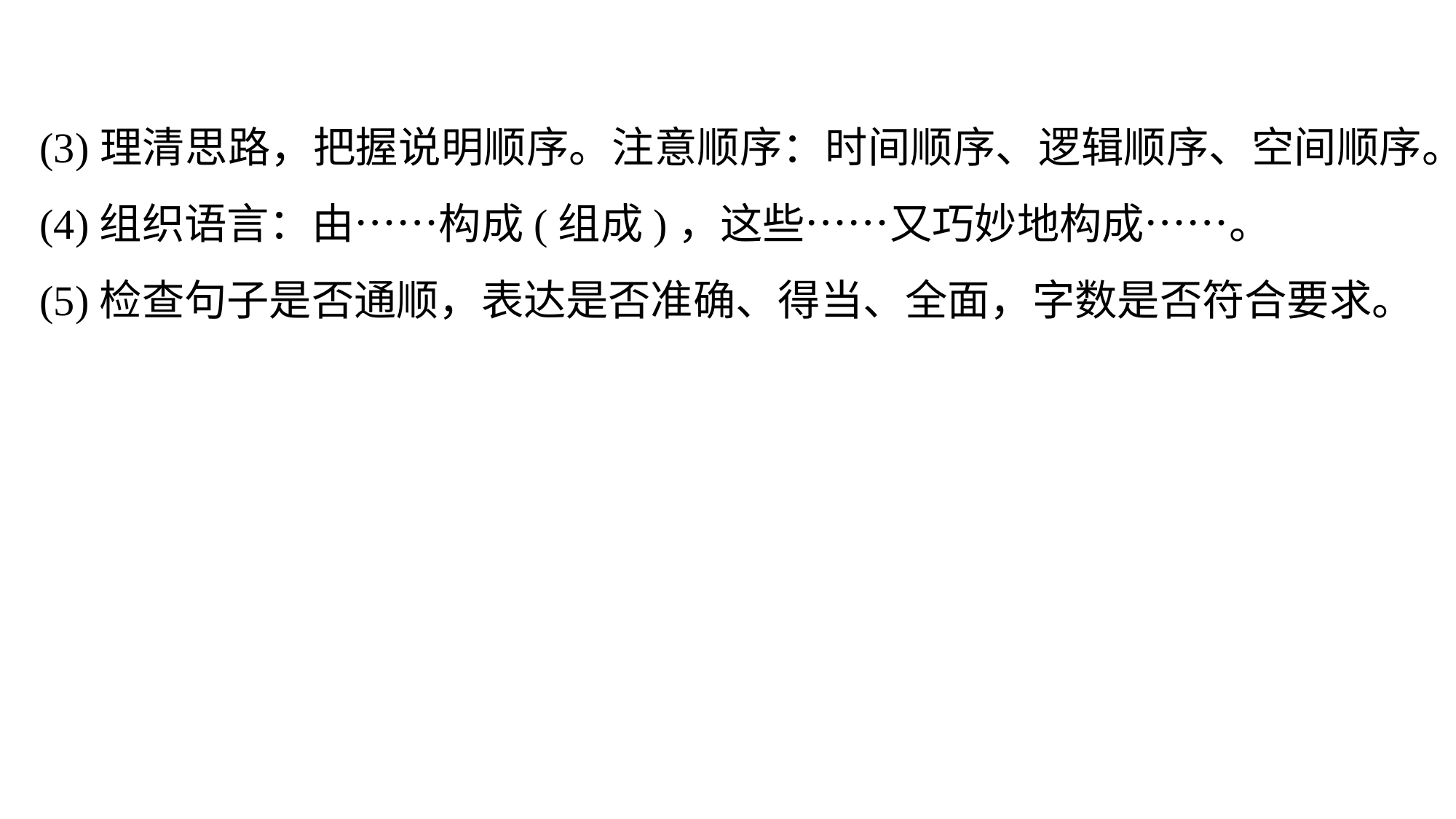

(3)理清思路，把握说明顺序。注意顺序：时间顺序、逻辑顺序、空间顺序。
(4)组织语言：由……构成(组成)，这些……又巧妙地构成……。
(5)检查句子是否通顺，表达是否准确、得当、全面，字数是否符合要求。